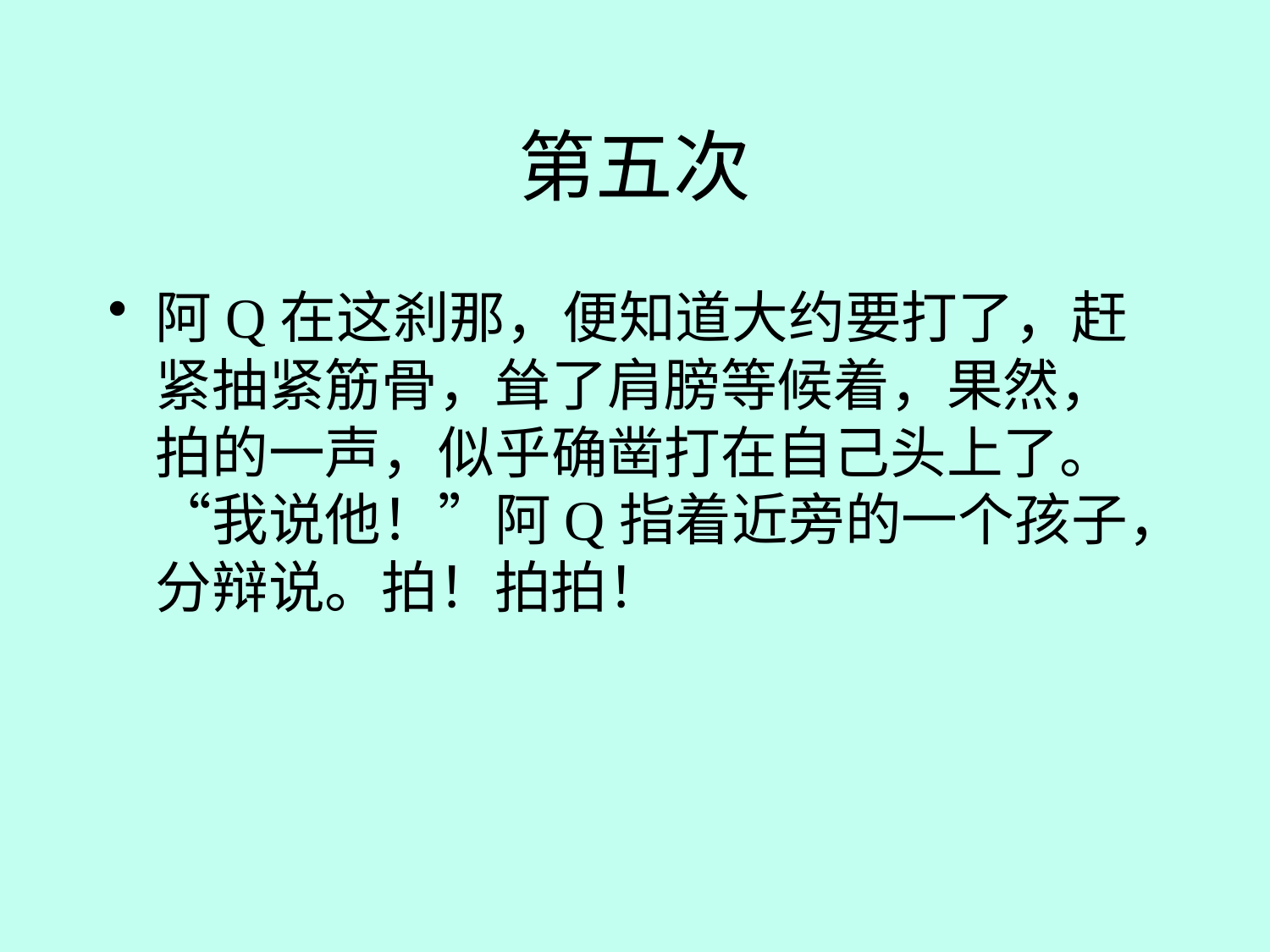

# 第五次
阿Q在这刹那，便知道大约要打了，赶紧抽紧筋骨，耸了肩膀等候着，果然，拍的一声，似乎确凿打在自己头上了。“我说他！”阿Q指着近旁的一个孩子，分辩说。拍！拍拍！